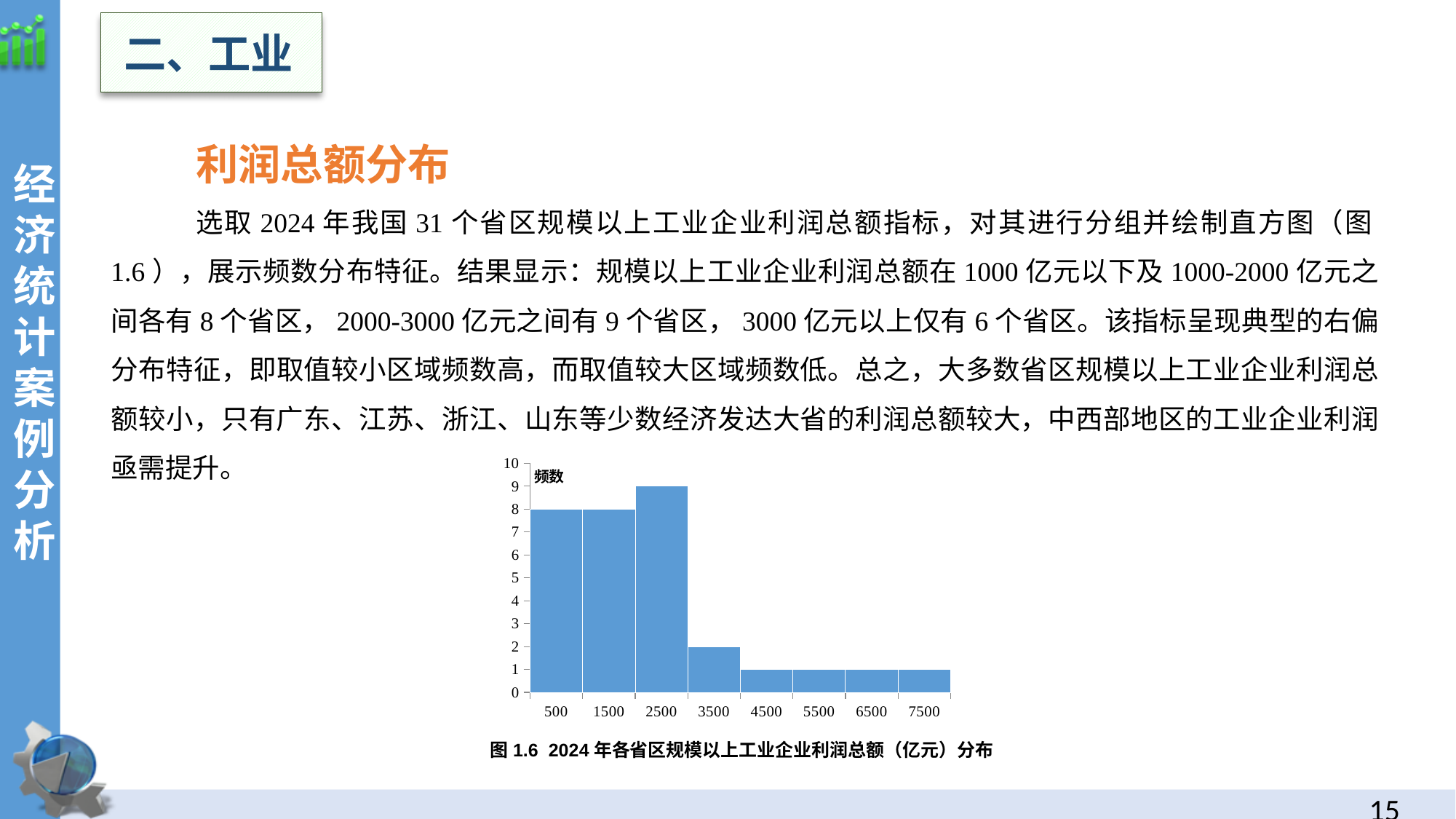

二、工业
利润总额分布
选取2024年我国31个省区规模以上工业企业利润总额指标，对其进行分组并绘制直方图（图1.6），展示频数分布特征。结果显示：规模以上工业企业利润总额在1000亿元以下及1000-2000亿元之间各有8个省区，2000-3000亿元之间有9个省区，3000亿元以上仅有6个省区。该指标呈现典型的右偏分布特征，即取值较小区域频数高，而取值较大区域频数低。总之，大多数省区规模以上工业企业利润总额较小，只有广东、江苏、浙江、山东等少数经济发达大省的利润总额较大，中西部地区的工业企业利润亟需提升。
经
济统计案例分析

### Chart

| Category |  |
|---|---|
| 500 | 8.0 |
| 1500 | 8.0 |
| 2500 | 9.0 |
| 3500 | 2.0 |
| 4500 | 1.0 |
| 5500 | 1.0 |
| 6500 | 1.0 |
| 7500 | 1.0 |
图1.6  2024年各省区规模以上工业企业利润总额（亿元）分布
15